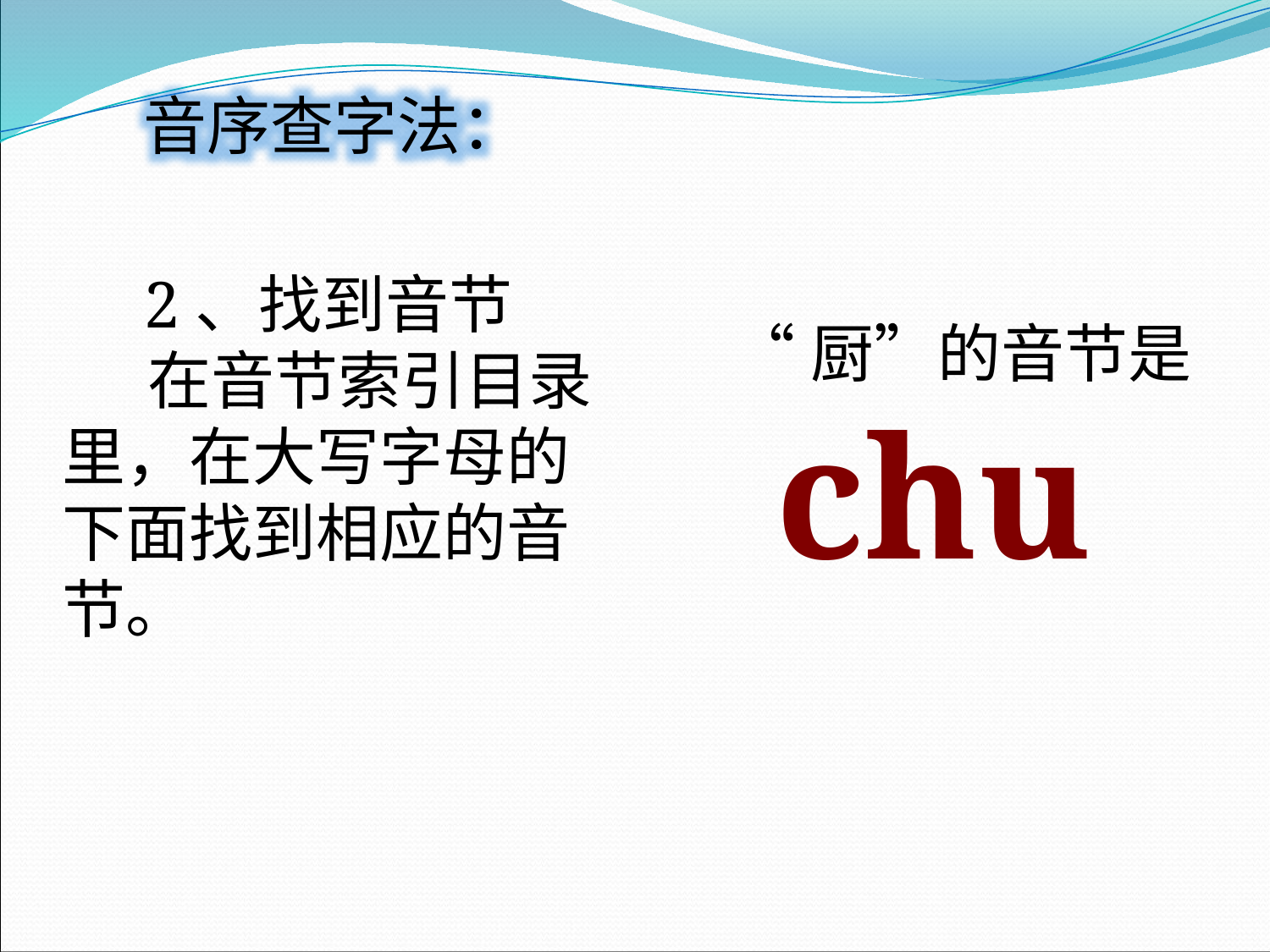

音序查字法：
     2、找到音节
     在音节索引目录里，在大写字母的下面找到相应的音节。
“厨”的音节是
 chu